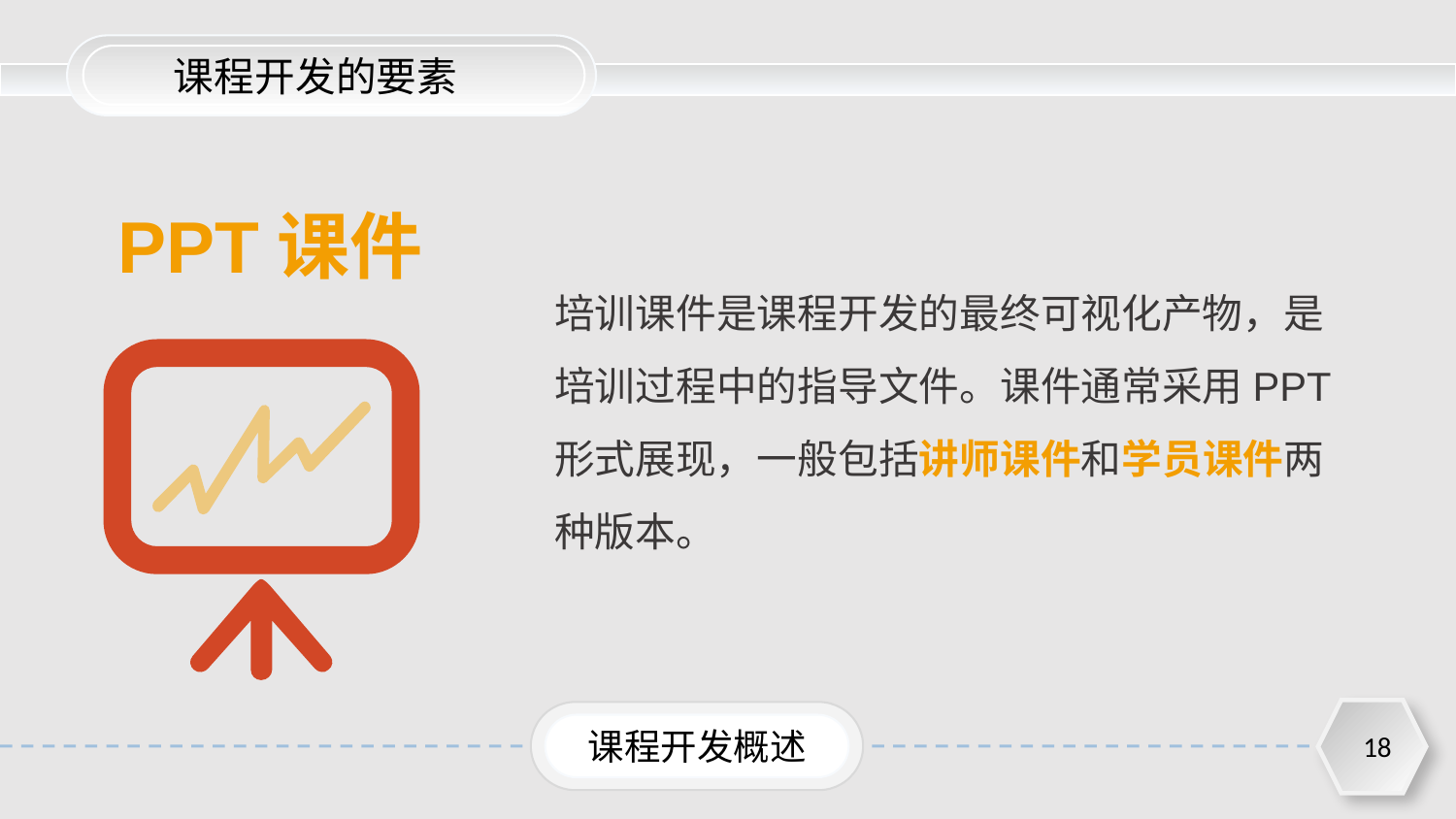

课程开发的要素
PPT课件
培训课件是课程开发的最终可视化产物，是培训过程中的指导文件。课件通常采用PPT形式展现，一般包括讲师课件和学员课件两种版本。

课程开发概述